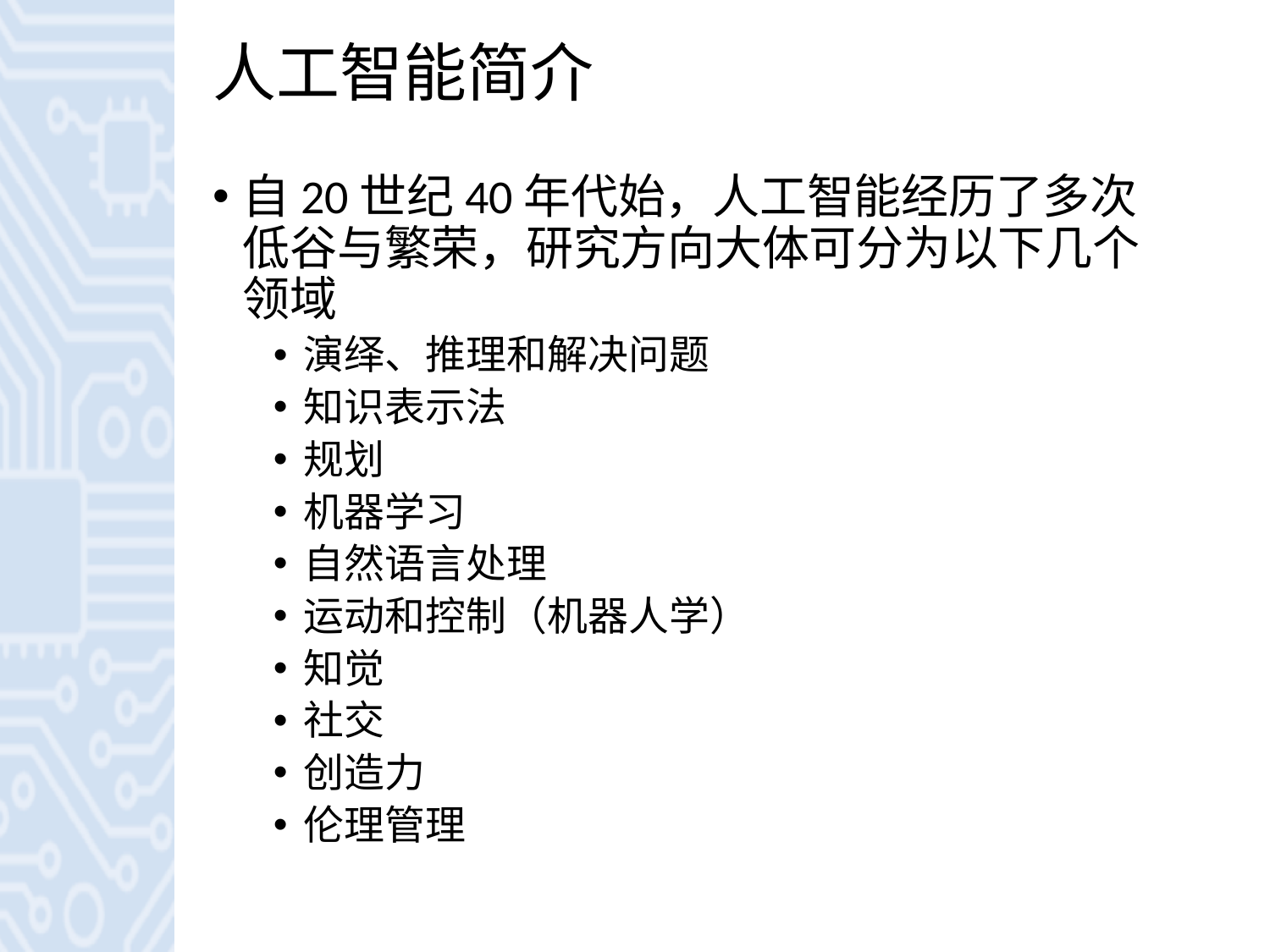

# 人工智能简介
自20世纪40年代始，人工智能经历了多次低谷与繁荣，研究方向大体可分为以下几个领域
演绎、推理和解决问题
知识表示法
规划
机器学习
自然语言处理
运动和控制（机器人学）
知觉
社交
创造力
伦理管理